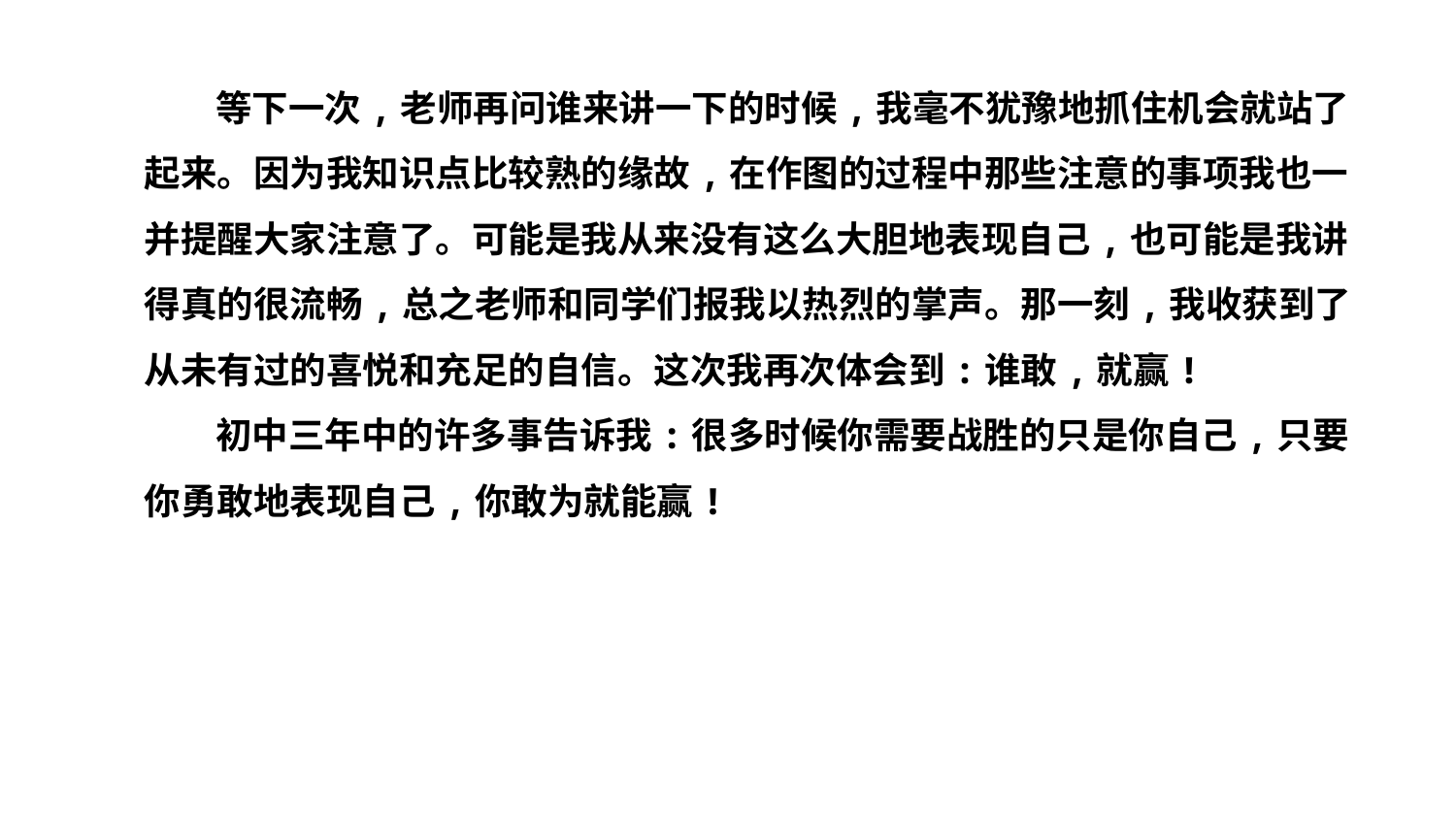

等下一次,老师再问谁来讲一下的时候,我毫不犹豫地抓住机会就站了起来。因为我知识点比较熟的缘故,在作图的过程中那些注意的事项我也一并提醒大家注意了。可能是我从来没有这么大胆地表现自己,也可能是我讲得真的很流畅,总之老师和同学们报我以热烈的掌声。那一刻,我收获到了从未有过的喜悦和充足的自信。这次我再次体会到:谁敢,就赢!
初中三年中的许多事告诉我:很多时候你需要战胜的只是你自己,只要你勇敢地表现自己,你敢为就能赢!